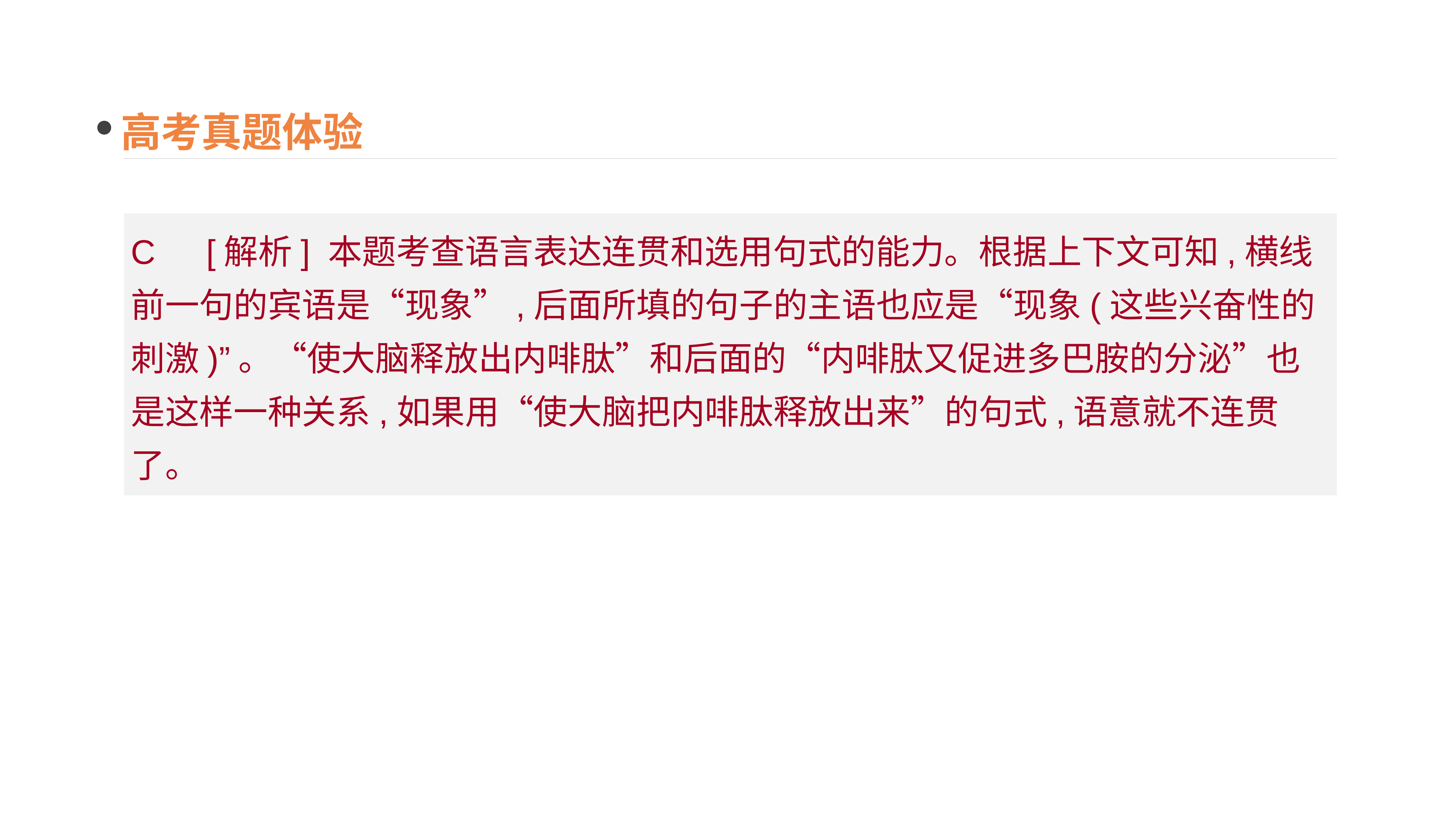

高考真题体验

C　[解析] 本题考查语言表达连贯和选用句式的能力。根据上下文可知,横线前一句的宾语是“现象”,后面所填的句子的主语也应是“现象(这些兴奋性的刺激)”。“使大脑释放出内啡肽”和后面的“内啡肽又促进多巴胺的分泌”也是这样一种关系,如果用“使大脑把内啡肽释放出来”的句式,语意就不连贯了。